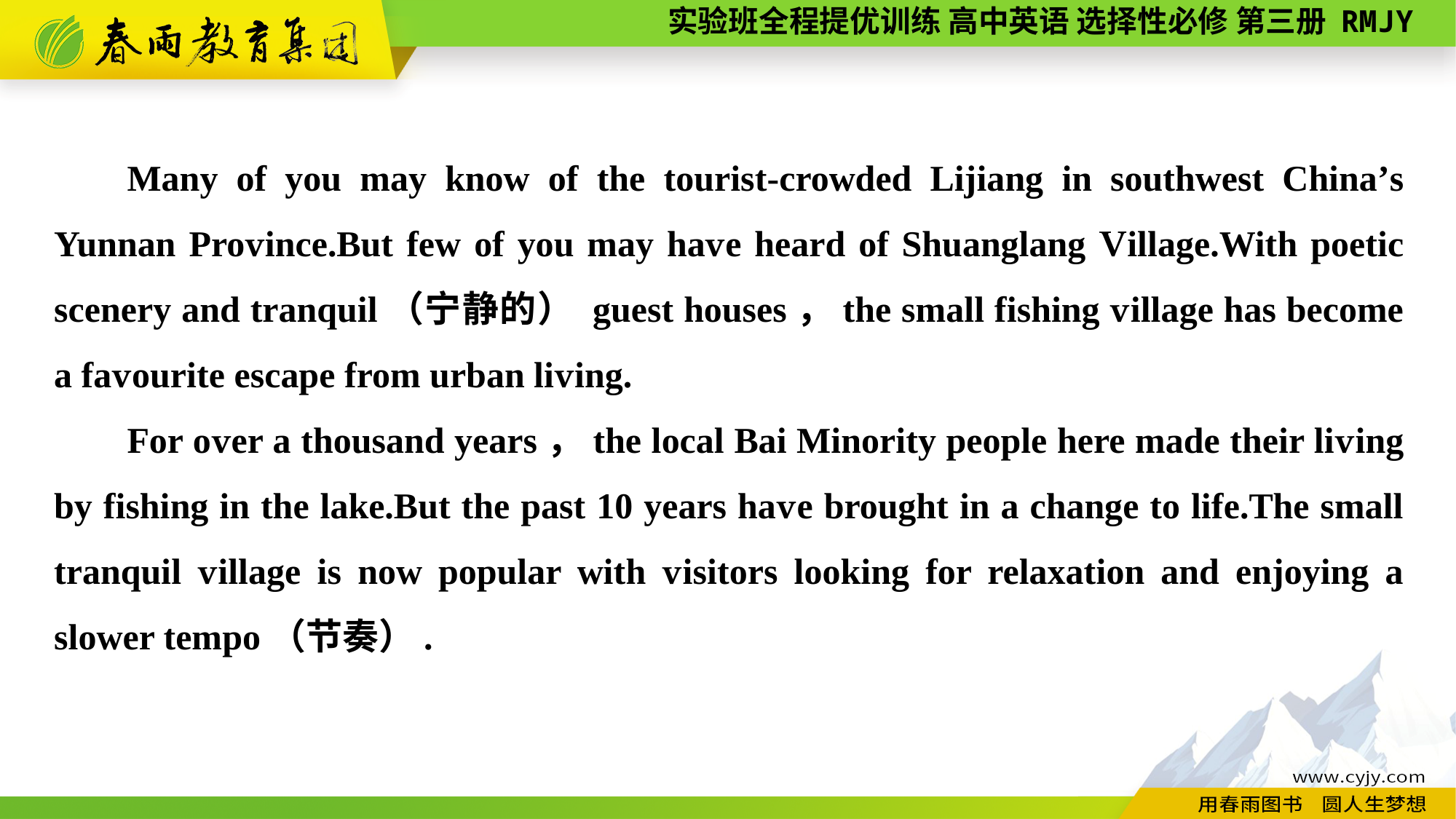

Many of you may know of the tourist-crowded Lijiang in southwest China’s Yunnan Province.But few of you may have heard of Shuanglang Village.With poetic scenery and tranquil（宁静的） guest houses，the small fishing village has become a favourite escape from urban living.
For over a thousand years，the local Bai Minority people here made their living by fishing in the lake.But the past 10 years have brought in a change to life.The small tranquil village is now popular with visitors looking for relaxation and enjoying a slower tempo（节奏）.